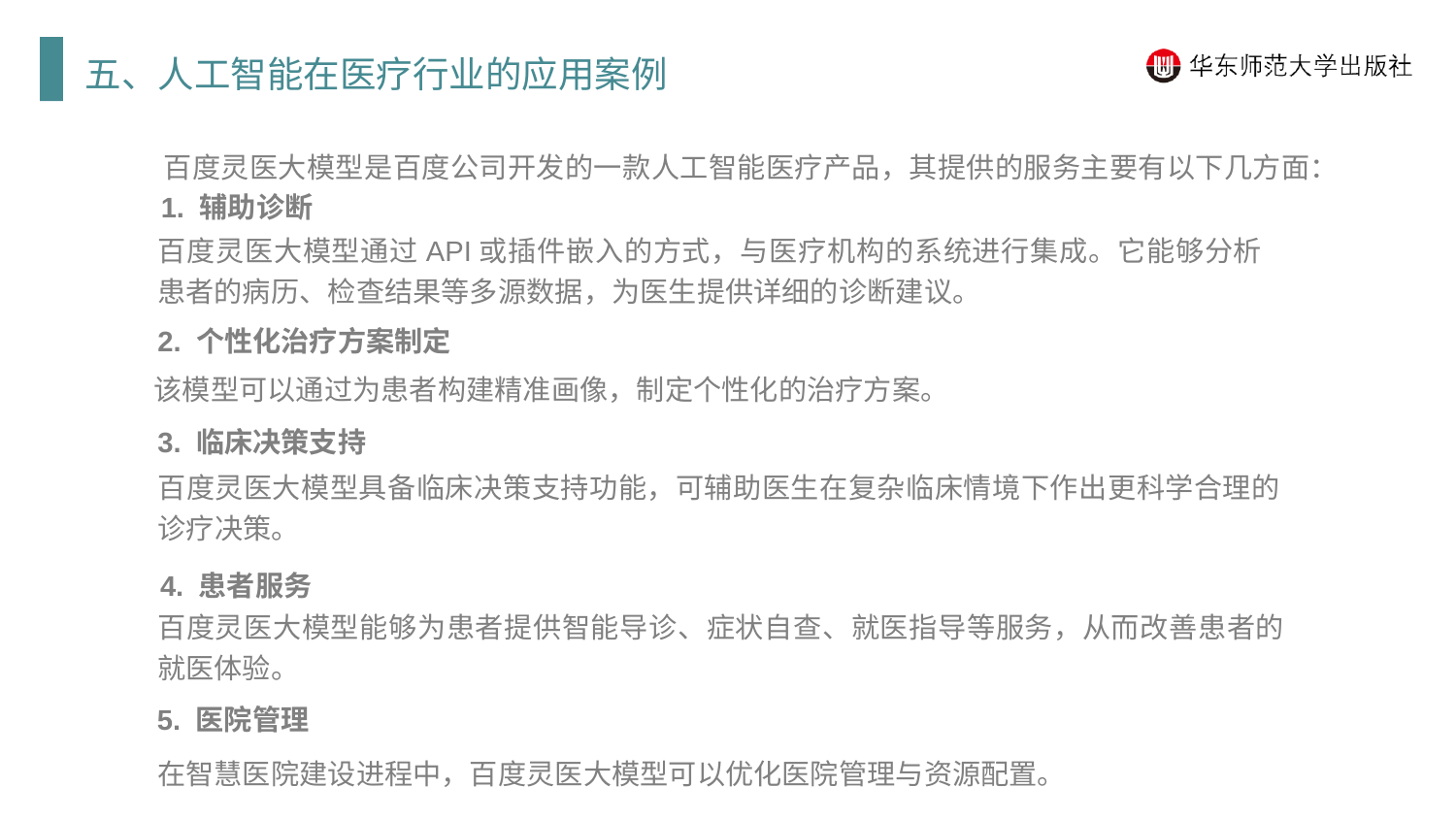

五、人工智能在医疗行业的应用案例
百度灵医大模型是百度公司开发的一款人工智能医疗产品，其提供的服务主要有以下几方面：
1. 辅助诊断
百度灵医大模型通过API或插件嵌入的方式，与医疗机构的系统进行集成。它能够分析患者的病历、检查结果等多源数据，为医生提供详细的诊断建议。

2. 个性化治疗方案制定
该模型可以通过为患者构建精准画像，制定个性化的治疗方案。
3. 临床决策支持
百度灵医大模型具备临床决策支持功能，可辅助医生在复杂临床情境下作出更科学合理的诊疗决策。
4. 患者服务
百度灵医大模型能够为患者提供智能导诊、症状自查、就医指导等服务，从而改善患者的就医体验。
5. 医院管理
在智慧医院建设进程中，百度灵医大模型可以优化医院管理与资源配置。